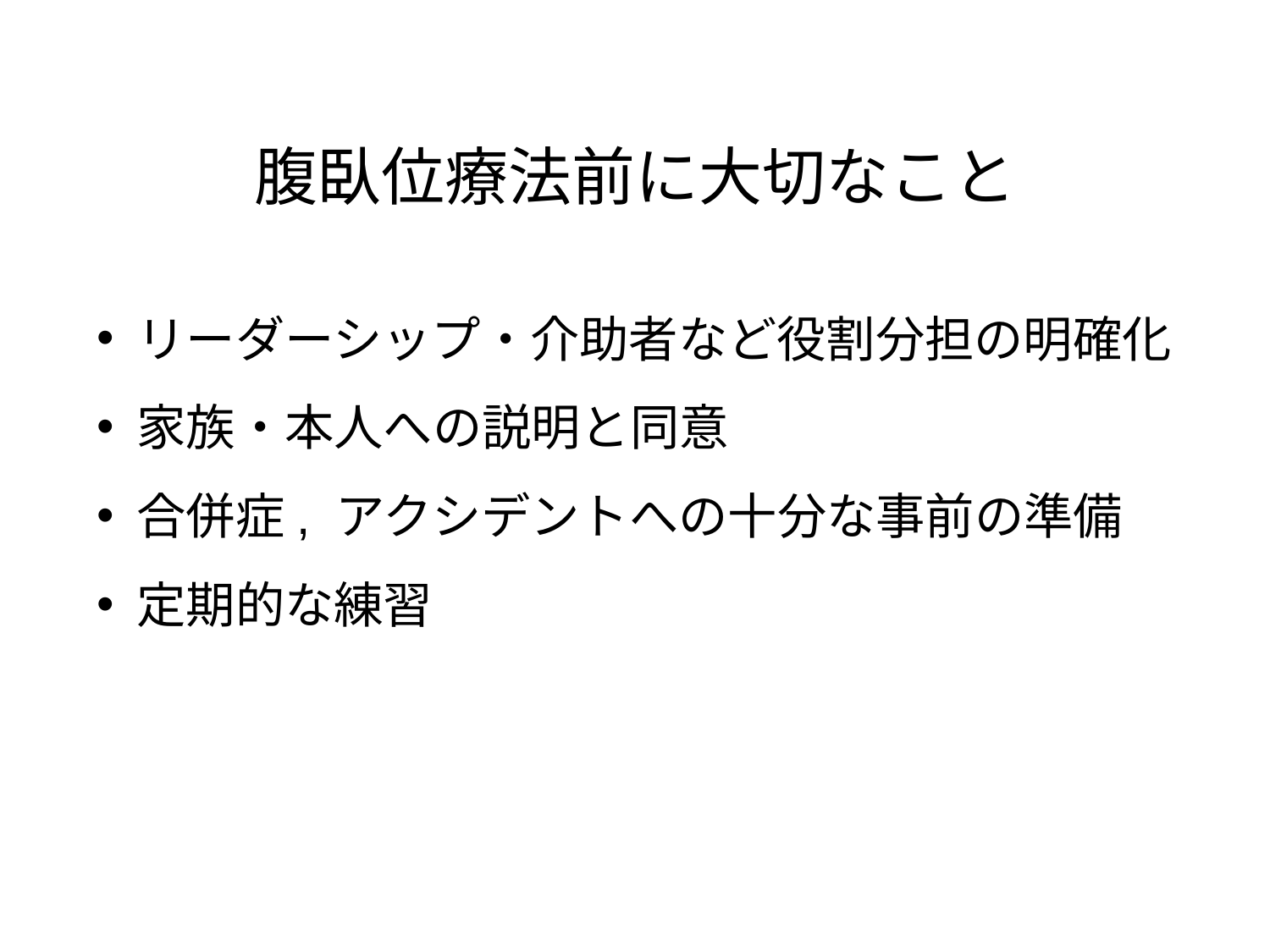

腹臥位療法前に大切なこと
リーダーシップ・介助者など役割分担の明確化
家族・本人への説明と同意
合併症, アクシデントへの十分な事前の準備
定期的な練習